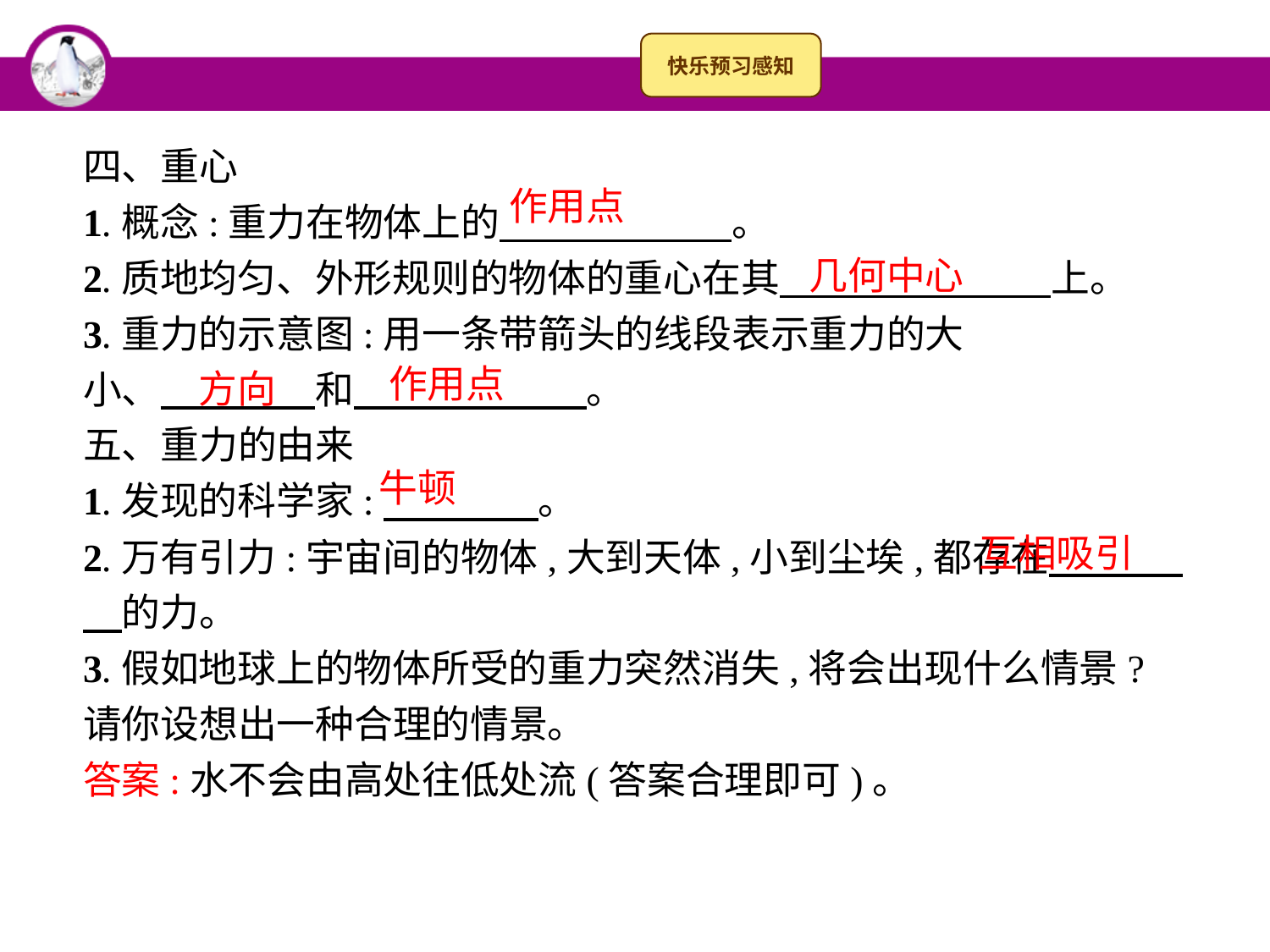

四、重心
1.概念:重力在物体上的　　　　　　。
2.质地均匀、外形规则的物体的重心在其　　　　　　　上。
3.重力的示意图:用一条带箭头的线段表示重力的大
小、　　　　和　　　　　　。
五、重力的由来
1.发现的科学家:　　　　。
2.万有引力:宇宙间的物体,大到天体,小到尘埃,都存在　　  　　的力。
3.假如地球上的物体所受的重力突然消失,将会出现什么情景?请你设想出一种合理的情景。
答案:水不会由高处往低处流(答案合理即可)。
作用点
几何中心
作用点
方向
牛顿
互相吸引